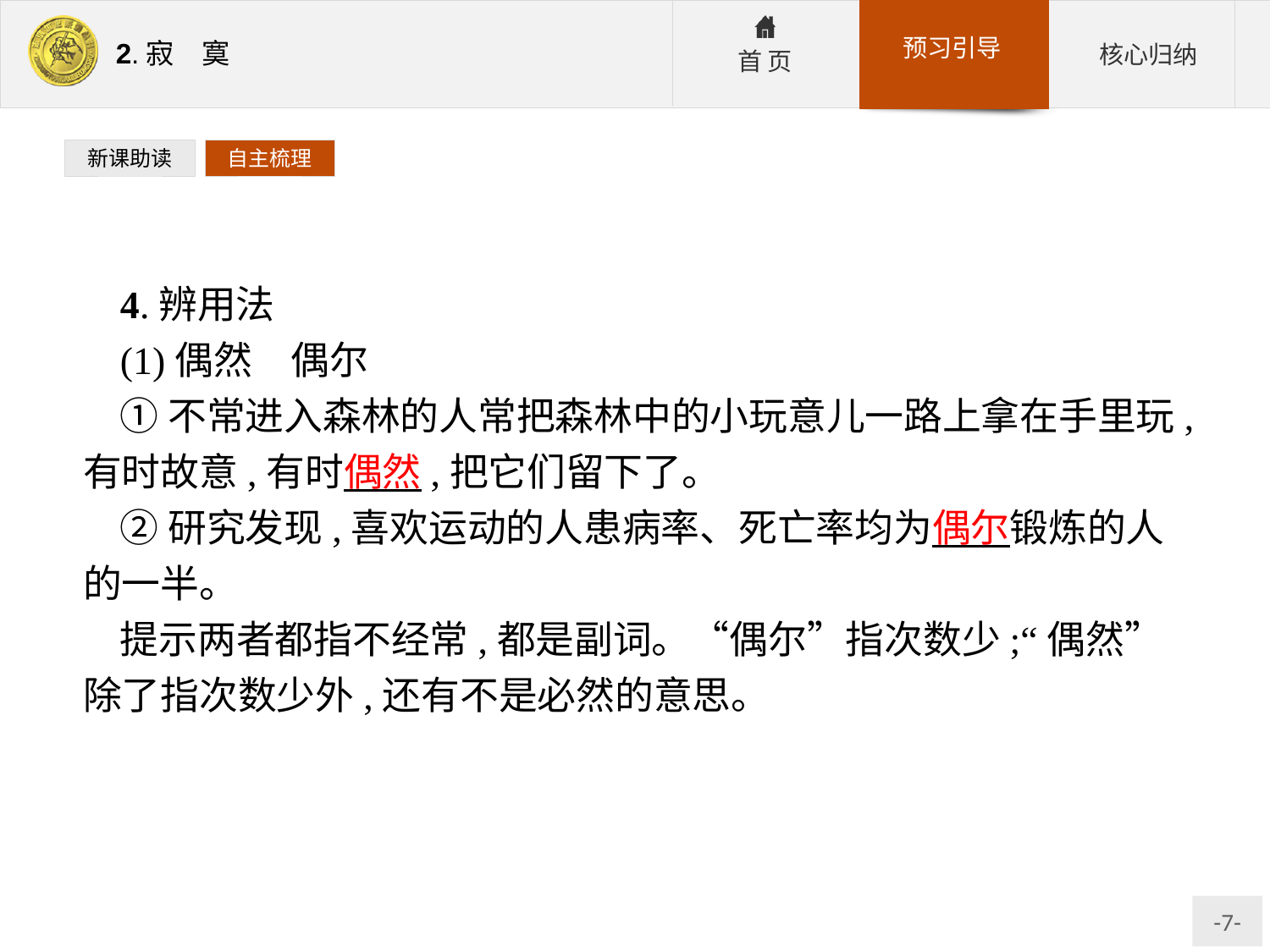

新课助读
自主梳理
4.辨用法
(1)偶然　偶尔
①不常进入森林的人常把森林中的小玩意儿一路上拿在手里玩,有时故意,有时偶然,把它们留下了。
②研究发现,喜欢运动的人患病率、死亡率均为偶尔锻炼的人的一半。
提示两者都指不经常,都是副词。“偶尔”指次数少;“偶然”除了指次数少外,还有不是必然的意思。